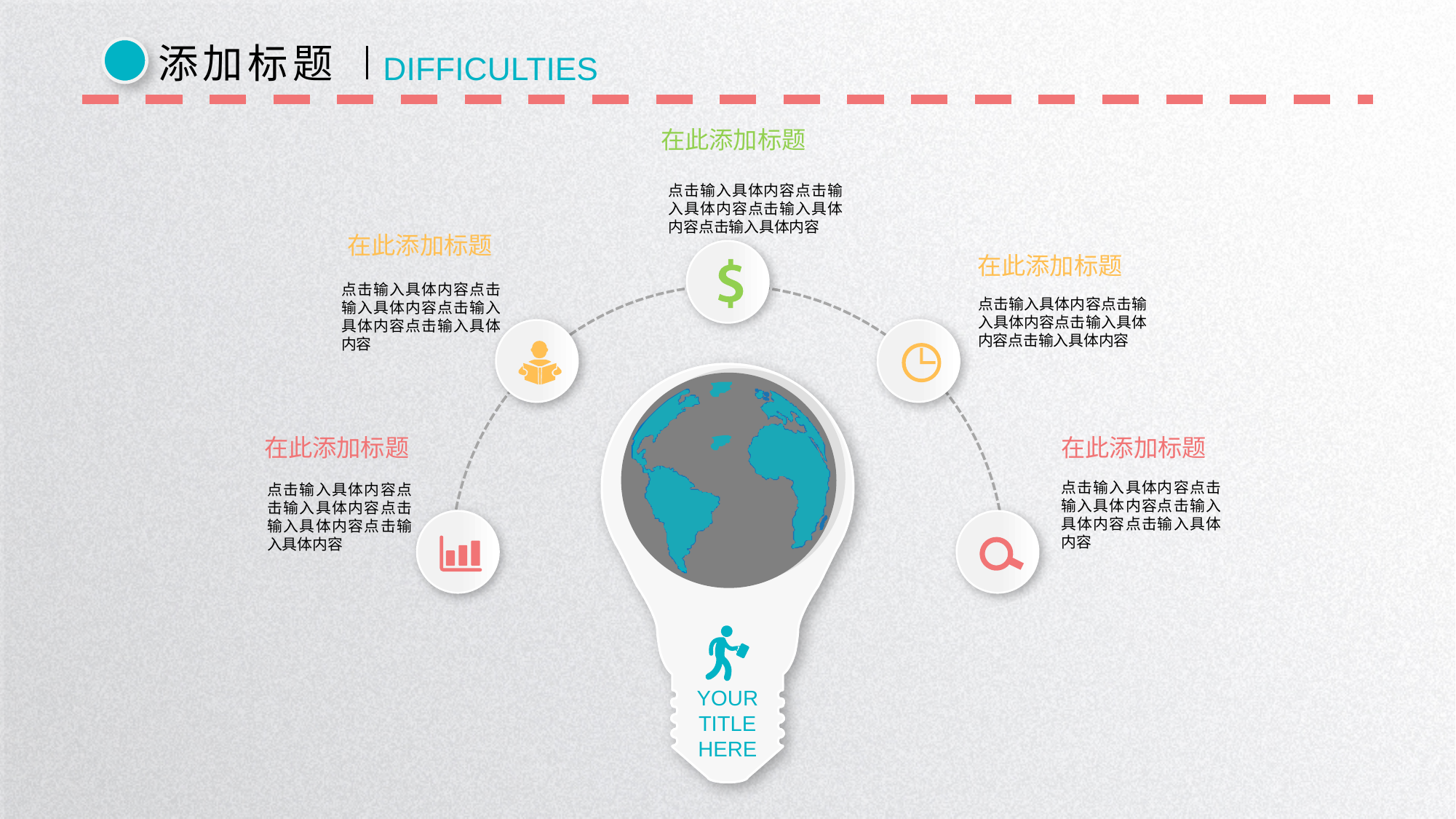

添加标题

DIFFICULTIES
在此添加标题
点击输入具体内容点击输入具体内容点击输入具体内容点击输入具体内容
在此添加标题
点击输入具体内容点击输入具体内容点击输入具体内容点击输入具体内容

在此添加标题
点击输入具体内容点击输入具体内容点击输入具体内容点击输入具体内容

YOUR TITLE HERE
在此添加标题
点击输入具体内容点击输入具体内容点击输入具体内容点击输入具体内容
在此添加标题
点击输入具体内容点击输入具体内容点击输入具体内容点击输入具体内容

延时符